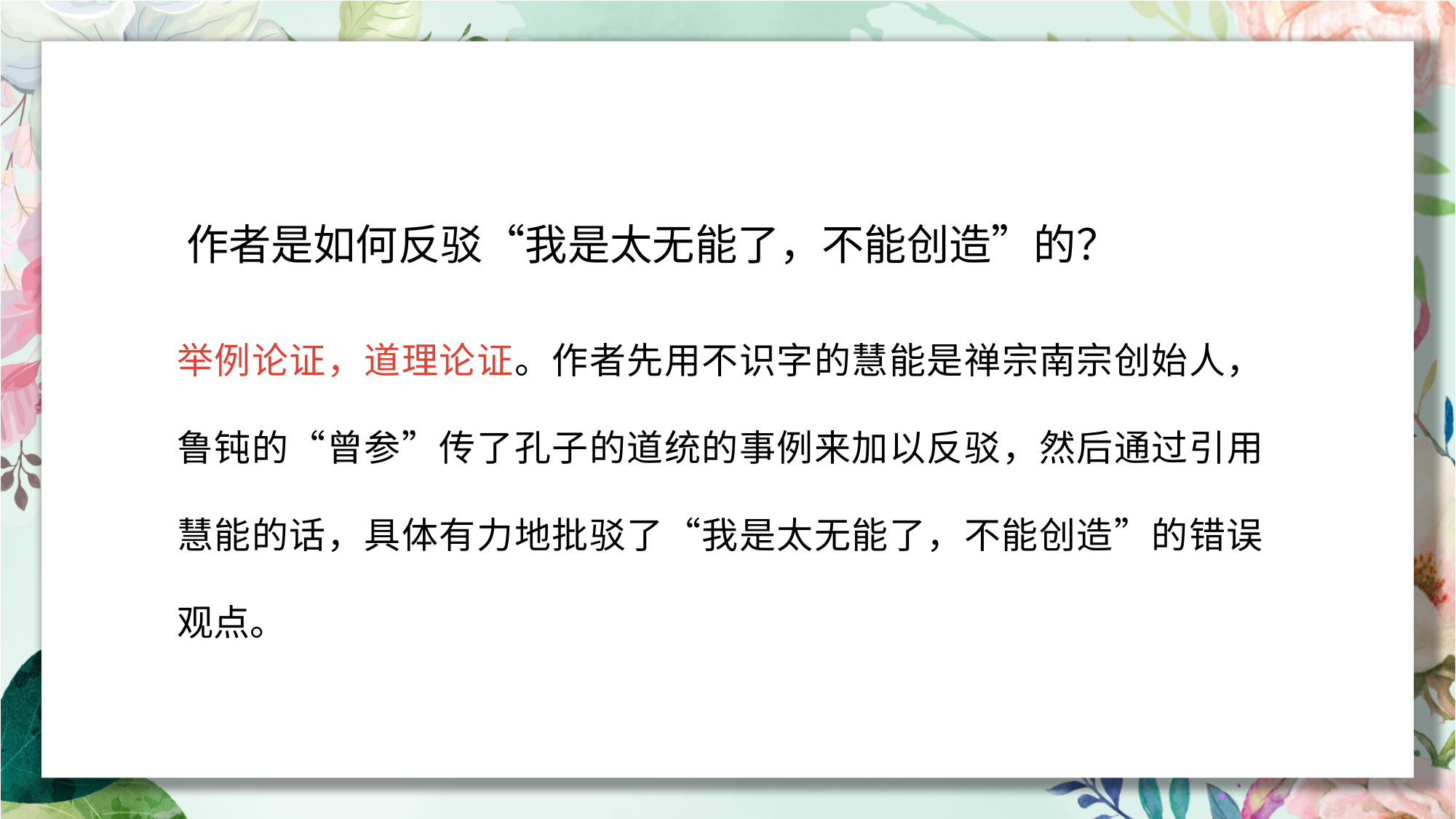

作者是如何反驳“我是太无能了，不能创造”的？
举例论证，道理论证。作者先用不识字的慧能是禅宗南宗创始人，鲁钝的“曾参”传了孔子的道统的事例来加以反驳，然后通过引用慧能的话，具体有力地批驳了“我是太无能了，不能创造”的错误观点。